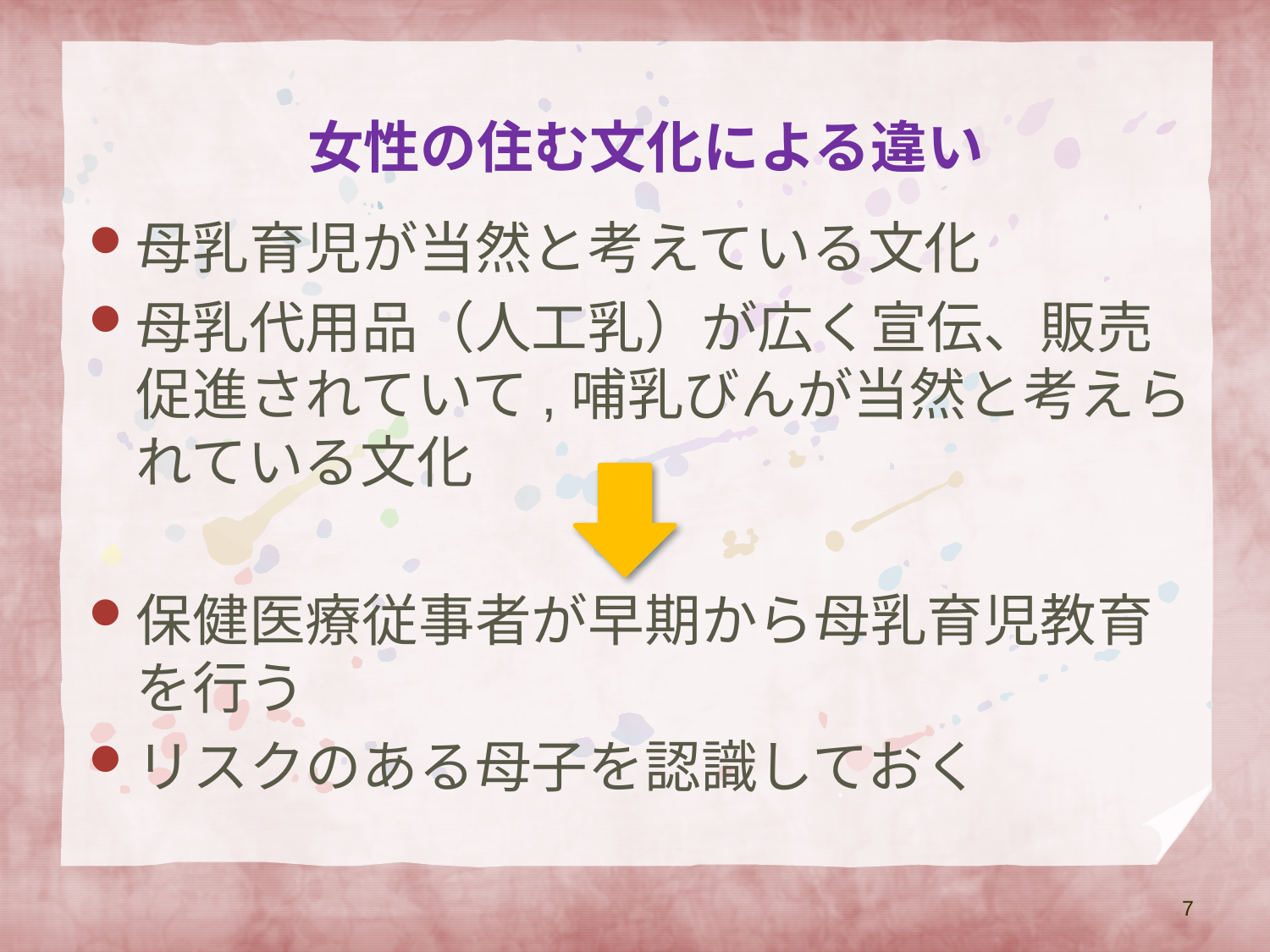

# 女性の住む文化による違い
母乳育児が当然と考えている文化
母乳代用品（人工乳）が広く宣伝、販売促進されていて,哺乳びんが当然と考えられている文化

保健医療従事者が早期から母乳育児教育を行う
リスクのある母子を認識しておく

7